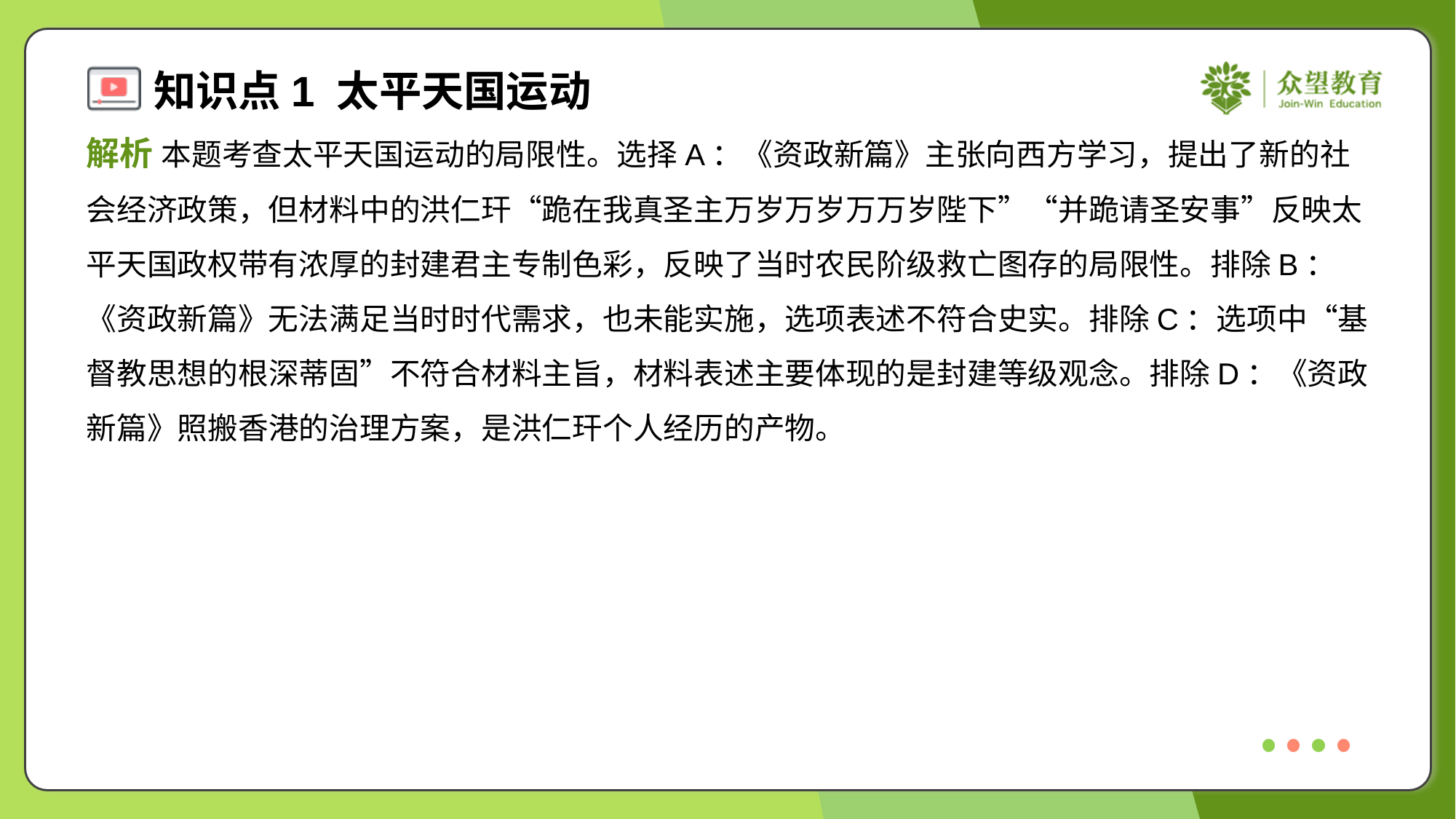

解析 本题考查太平天国运动的局限性。选择A：《资政新篇》主张向西方学习，提出了新的社
会经济政策，但材料中的洪仁玕“跪在我真圣主万岁万岁万万岁陛下”“并跪请圣安事”反映太
平天国政权带有浓厚的封建君主专制色彩，反映了当时农民阶级救亡图存的局限性。排除B：
《资政新篇》无法满足当时时代需求，也未能实施，选项表述不符合史实。排除C：选项中“基
督教思想的根深蒂固”不符合材料主旨，材料表述主要体现的是封建等级观念。排除D：《资政
新篇》照搬香港的治理方案，是洪仁玕个人经历的产物。